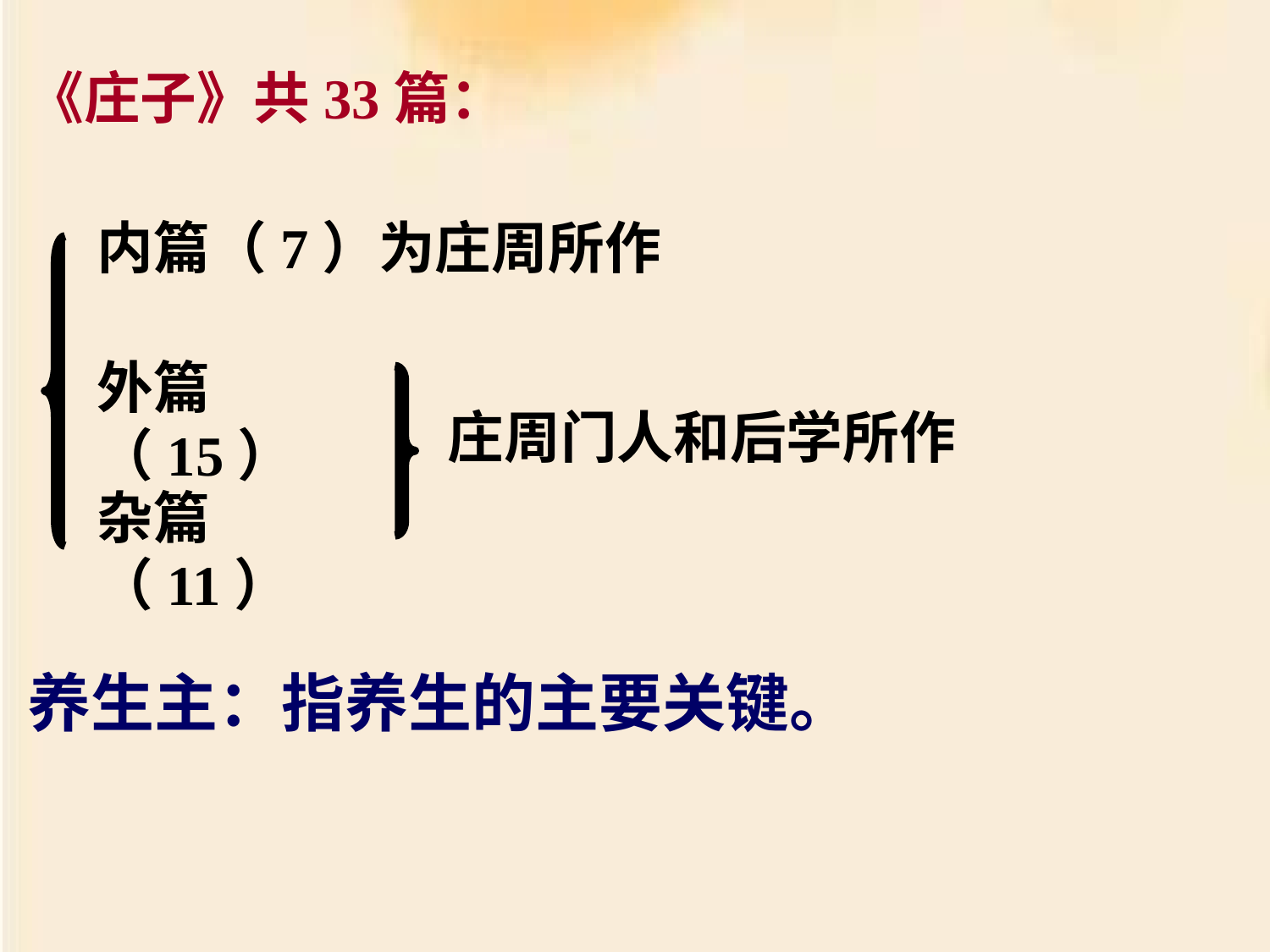

《庄子》共33篇：
内篇（7）为庄周所作

外篇（15）

庄周门人和后学所作
杂篇（11）
养生主：指养生的主要关键。